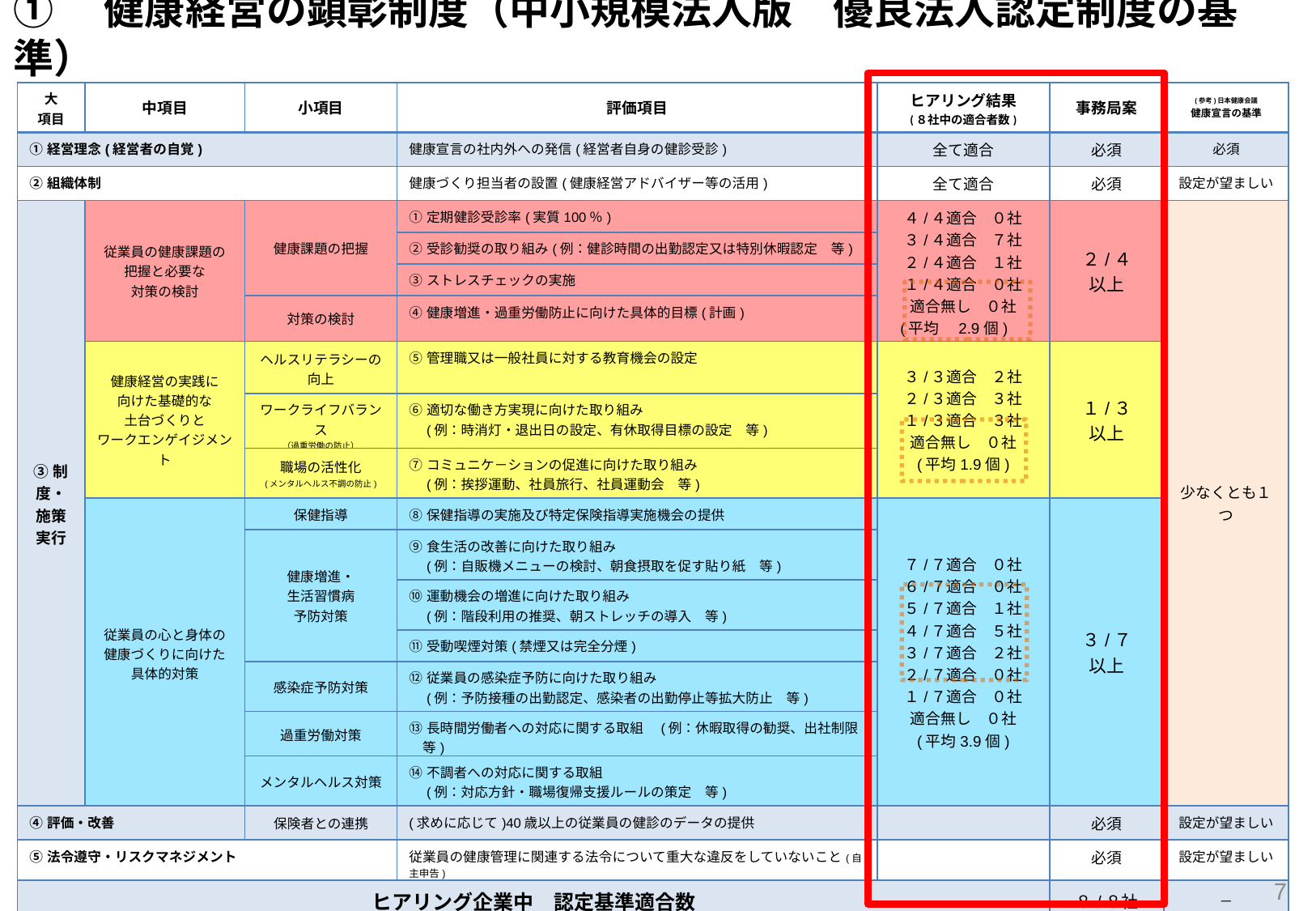

①　健康経営の顕彰制度（中小規模法人版　優良法人認定制度の基準）

| 大 項目 | 中項目 | 小項目 | 評価項目 | ヒアリング結果 (８社中の適合者数) | 事務局案 | (参考)日本健康会議 健康宣言の基準 |
| --- | --- | --- | --- | --- | --- | --- |
| ①経営理念(経営者の自覚) |  |  | 健康宣言の社内外への発信(経営者自身の健診受診) | 全て適合 | 必須 | 必須 |
| ②組織体制 |  |  | 健康づくり担当者の設置(健康経営アドバイザー等の活用) | 全て適合 | 必須 | 設定が望ましい |
| ③制度・施策実行 | 従業員の健康課題の 把握と必要な 対策の検討 | 健康課題の把握 | ①定期健診受診率(実質100％) | ４/４適合　０社 ３/４適合　７社 ２/４適合　１社 １/４適合　０社 適合無し　０社 (平均　2.9個) | ２/４ 以上 | 少なくとも１つ |
|  |  |  | ②受診勧奨の取り組み(例：健診時間の出勤認定又は特別休暇認定　等) |  |  |  |
|  |  |  | ③ストレスチェックの実施 |  |  |  |
|  |  | 対策の検討 | ④健康増進・過重労働防止に向けた具体的目標(計画) |  |  |  |
|  | 健康経営の実践に 向けた基礎的な 土台づくりと ワークエンゲイジメント | ヘルスリテラシーの 向上 | ⑤管理職又は一般社員に対する教育機会の設定 | ３/３適合　２社 ２/３適合　３社 １/３適合　３社 適合無し　０社 (平均1.9個) | １/３ 以上 |  |
|  |  | ワークライフバランス （過重労働の防止） | ⑥適切な働き方実現に向けた取り組み 　(例：時消灯・退出日の設定、有休取得目標の設定　等) |  |  |  |
|  |  | 職場の活性化 (メンタルヘルス不調の防止) | ⑦コミュニケ－ションの促進に向けた取り組み 　(例：挨拶運動、社員旅行、社員運動会　等) |  |  |  |
|  | 従業員の心と身体の 健康づくりに向けた 具体的対策 | 保健指導 | ⑧保健指導の実施及び特定保険指導実施機会の提供 | ７/７適合　０社 ６/７適合　０社 ５/７適合　１社 ４/７適合　５社 ３/７適合　２社 ２/７適合　０社 １/７適合　０社 適合無し　０社 (平均3.9個) | ３/７ 以上 |  |
|  |  | 健康増進・ 生活習慣病 予防対策 | ⑨食生活の改善に向けた取り組み 　(例：自販機メニューの検討、朝食摂取を促す貼り紙　等) |  |  |  |
|  |  |  | ⑩運動機会の増進に向けた取り組み 　(例：階段利用の推奨、朝ストレッチの導入　等) |  |  |  |
|  |  |  | ⑪受動喫煙対策(禁煙又は完全分煙) |  |  |  |
|  |  | 感染症予防対策 | ⑫従業員の感染症予防に向けた取り組み 　(例：予防接種の出勤認定、感染者の出勤停止等拡大防止　等) |  |  |  |
|  |  | 過重労働対策 | ⑬長時間労働者への対応に関する取組　(例：休暇取得の勧奨、出社制限　等) |  |  |  |
|  |  | メンタルヘルス対策 | ⑭不調者への対応に関する取組 　(例：対応方針・職場復帰支援ルールの策定　等) |  |  |  |
| ④評価・改善 |  | 保険者との連携 | (求めに応じて)40歳以上の従業員の健診のデータの提供 |  | 必須 | 設定が望ましい |
| ⑤法令遵守・リスクマネジメント |  |  | 従業員の健康管理に関連する法令について重大な違反をしていないこと(自主申告) |  | 必須 | 設定が望ましい |
| ヒアリング企業中　認定基準適合数 |  |  |  |  | ８/８社 | － |

7